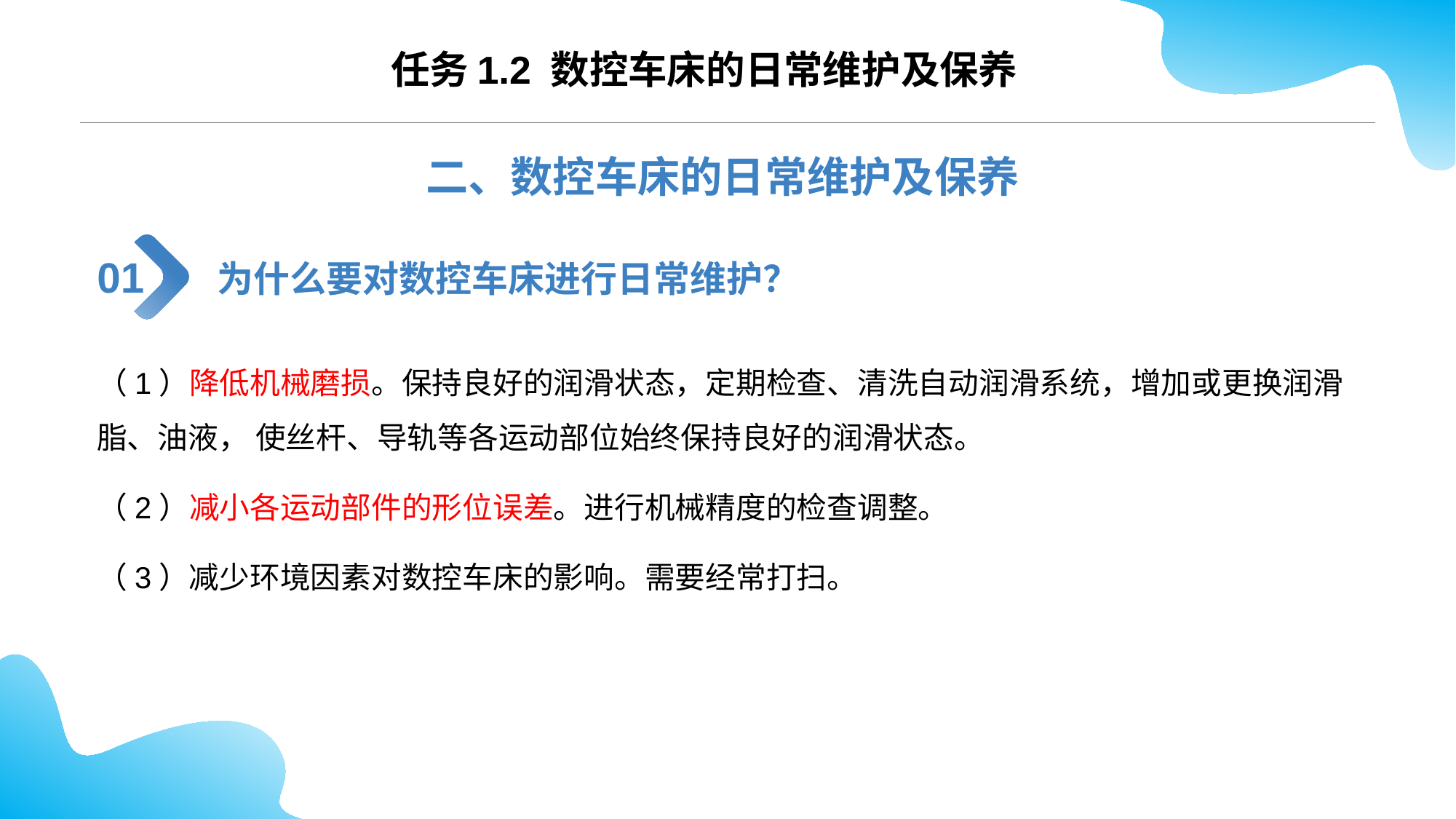

任务1.2 数控车床的日常维护及保养
二、数控车床的日常维护及保养
为什么要对数控车床进行日常维护？
01

（1）降低机械磨损。保持良好的润滑状态，定期检查、清洗自动润滑系统，增加或更换润滑脂、油液， 使丝杆、导轨等各运动部位始终保持良好的润滑状态。
（2）减小各运动部件的形位误差。进行机械精度的检查调整。
（3）减少环境因素对数控车床的影响。需要经常打扫。